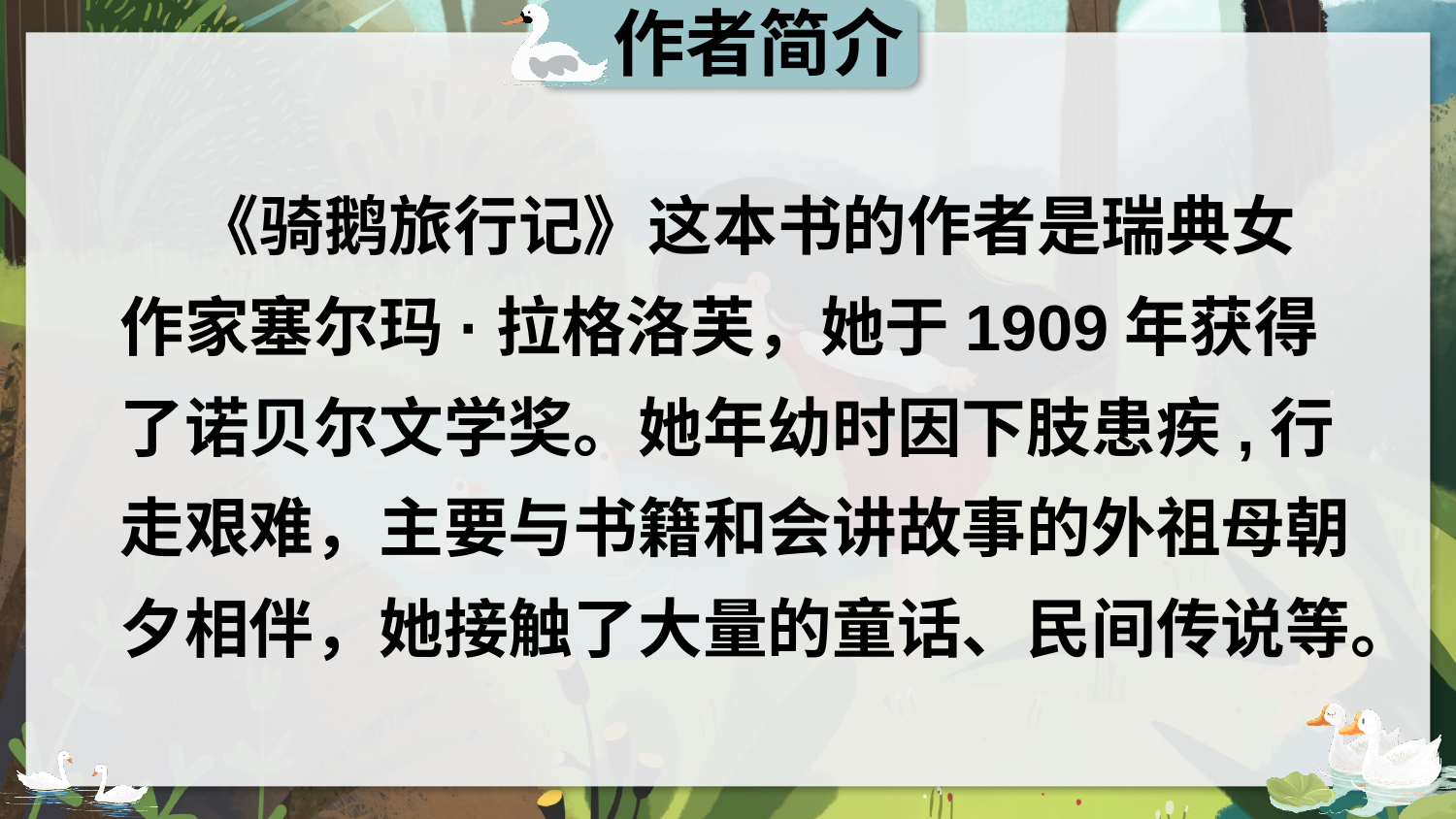

作者简介
    《骑鹅旅行记》这本书的作者是瑞典女作家塞尔玛·拉格洛芙，她于1909年获得了诺贝尔文学奖。她年幼时因下肢患疾,行走艰难，主要与书籍和会讲故事的外祖母朝夕相伴，她接触了大量的童话、民间传说等。